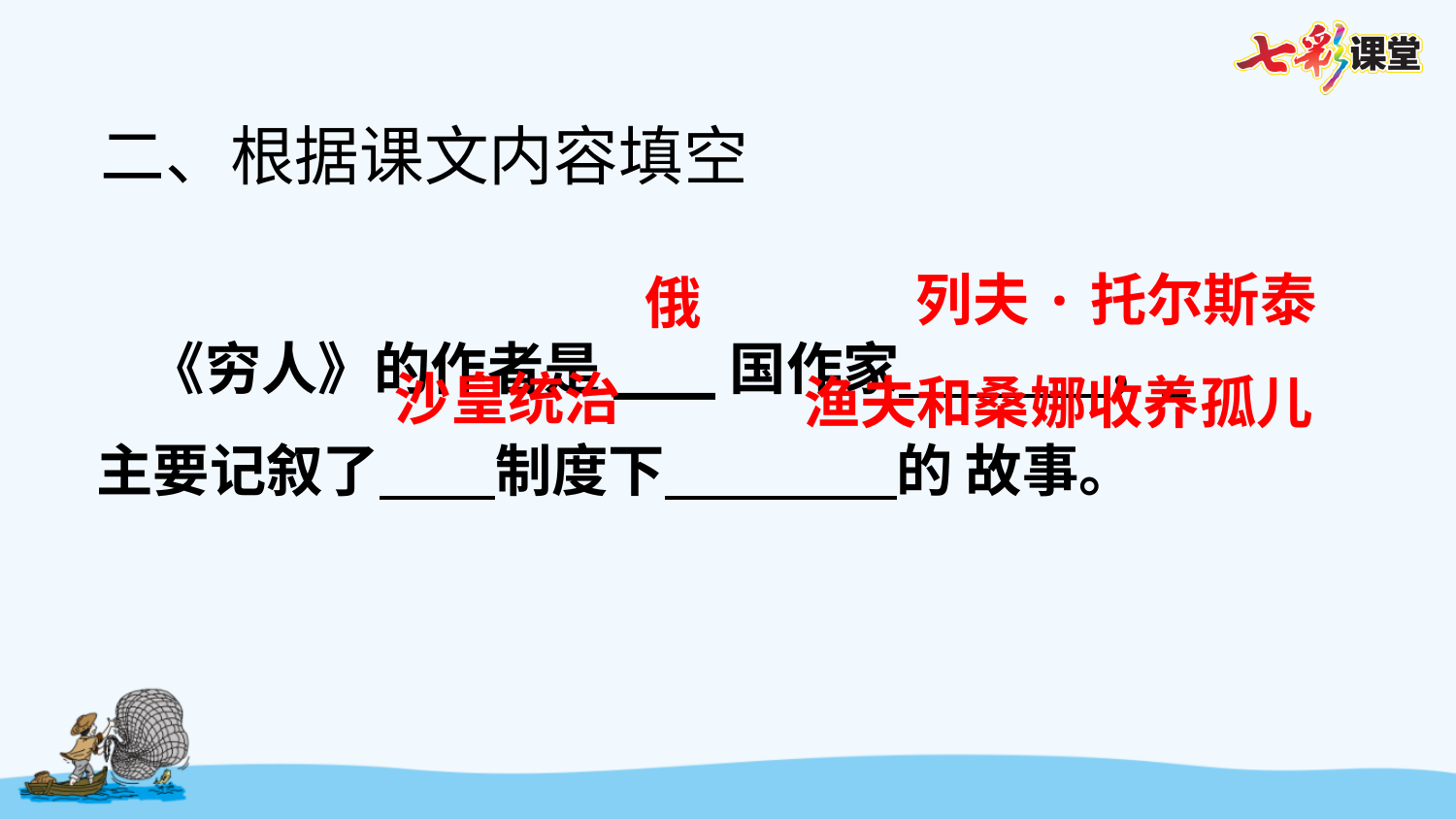

二、根据课文内容填空
   《穷人》的作者是___国作家                ，
主要记叙了         制度下                  的 故事。
列夫·托尔斯泰
俄
沙皇统治
渔夫和桑娜收养孤儿